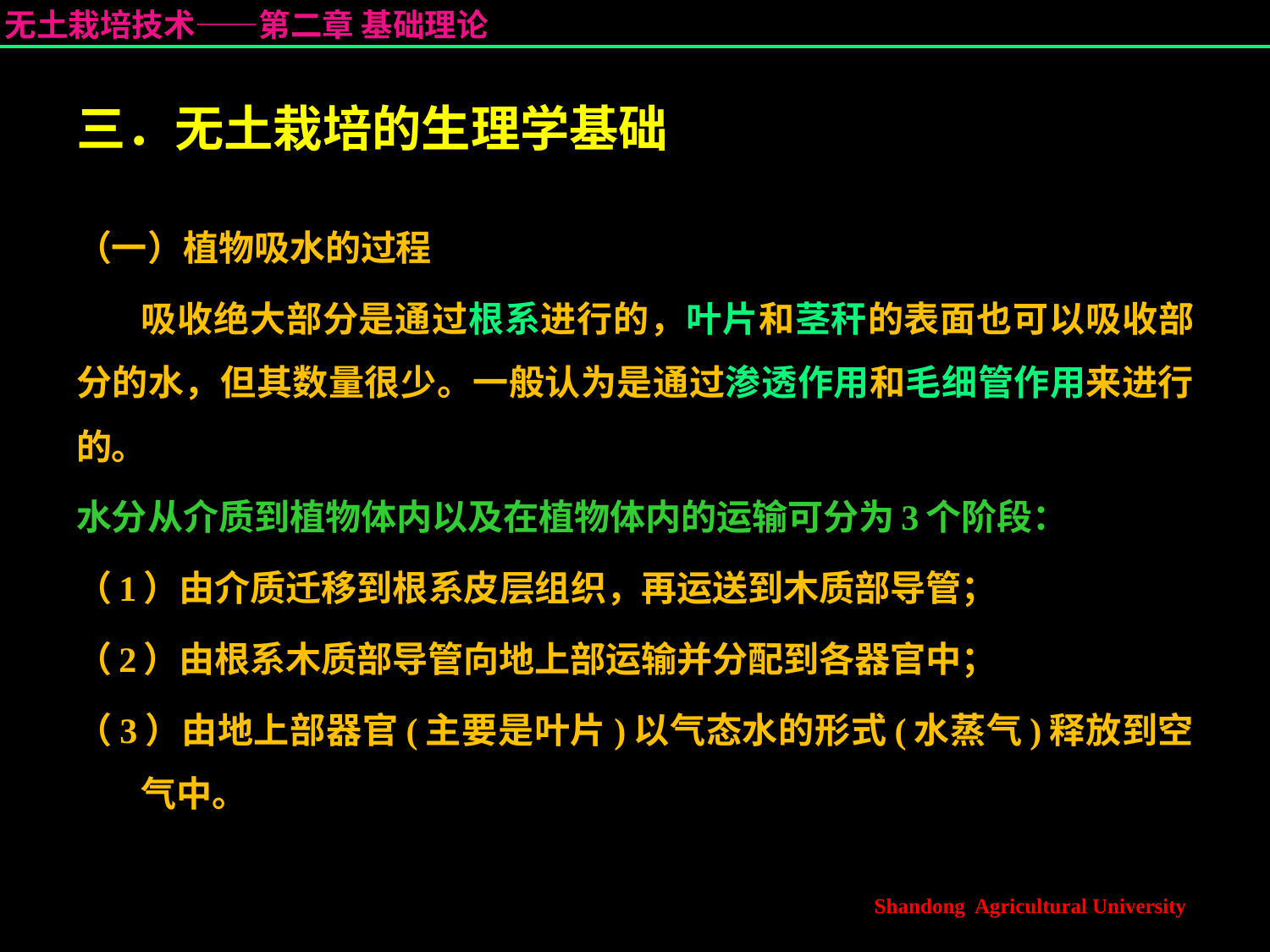

# 三．无土栽培的生理学基础
（一）植物吸水的过程
吸收绝大部分是通过根系进行的，叶片和茎秆的表面也可以吸收部分的水，但其数量很少。一般认为是通过渗透作用和毛细管作用来进行的。
水分从介质到植物体内以及在植物体内的运输可分为3个阶段：
（1）由介质迁移到根系皮层组织，再运送到木质部导管；
（2）由根系木质部导管向地上部运输并分配到各器官中；
（3）由地上部器官(主要是叶片)以气态水的形式(水蒸气)释放到空气中。